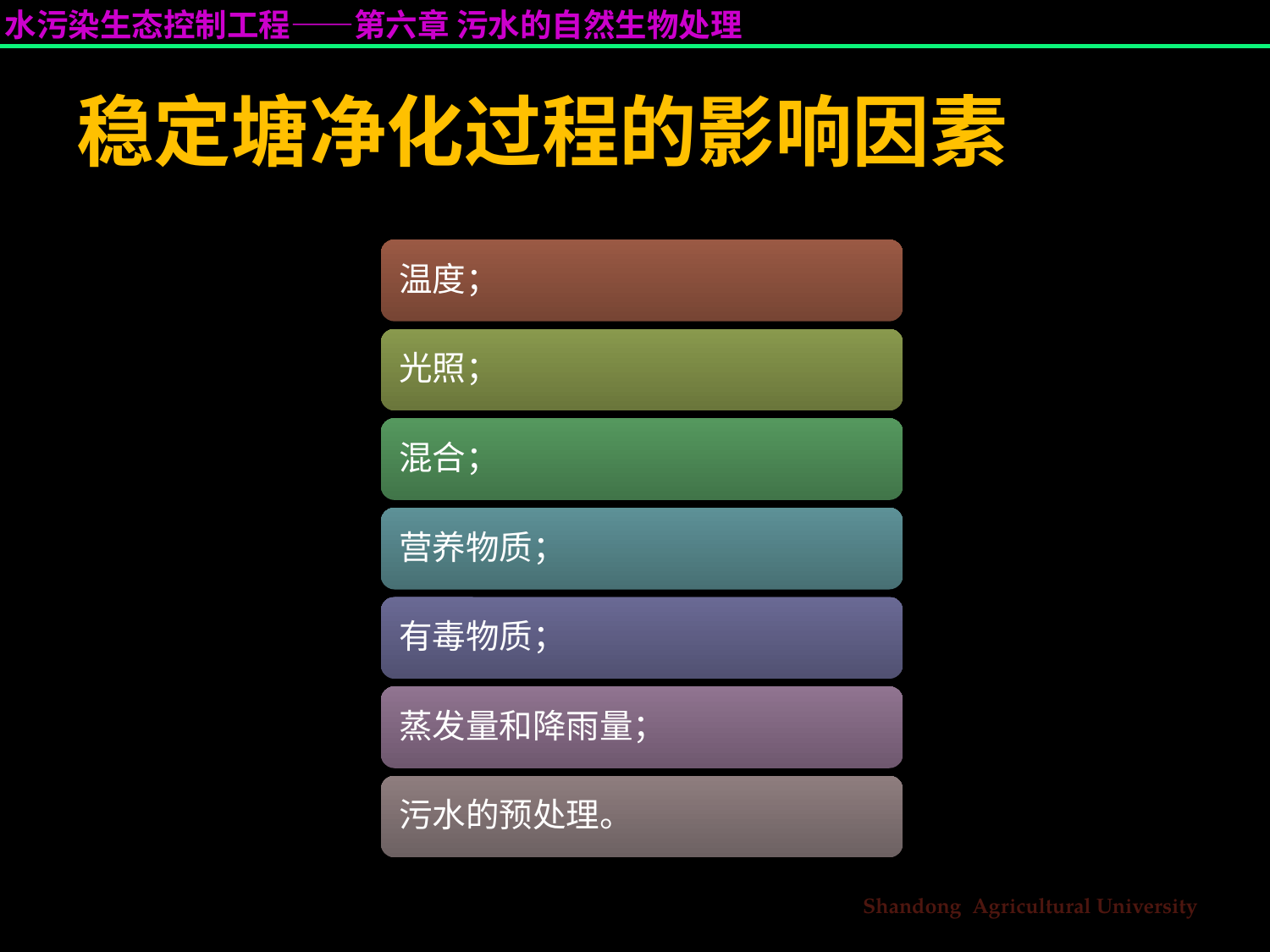

# 稳定塘净化过程的影响因素
温度；
光照；
混合；
营养物质；
有毒物质；
蒸发量和降雨量；
污水的预处理。